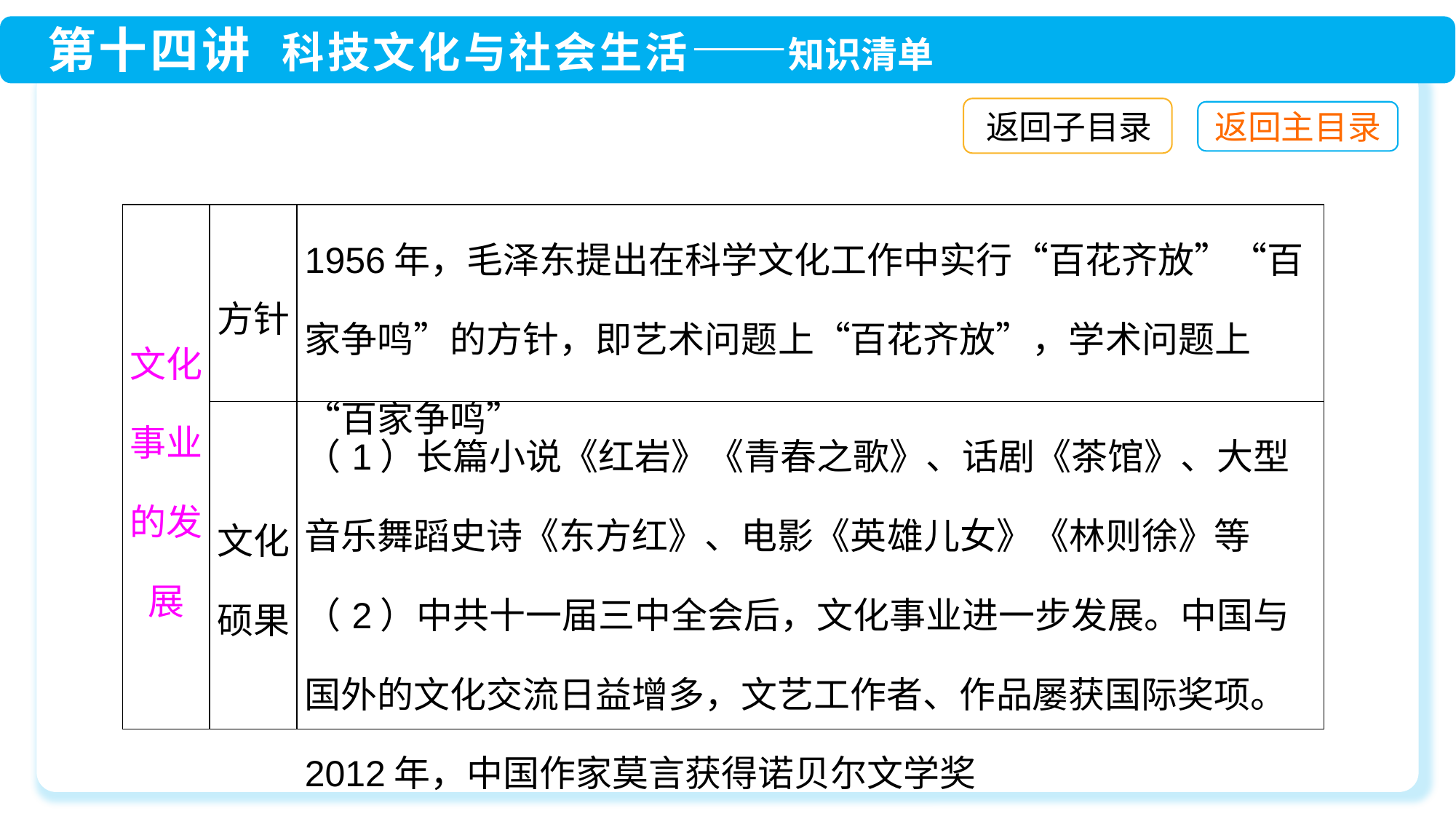

返回子目录
| 文化事业的发展 | 方针 | 1956年，毛泽东提出在科学文化工作中实行“百花齐放”“百家争鸣”的方针，即艺术问题上“百花齐放”，学术问题上“百家争鸣” |
| --- | --- | --- |
|  | 文化硕果 | （1）长篇小说《红岩》《青春之歌》、话剧《茶馆》、大型音乐舞蹈史诗《东方红》、电影《英雄儿女》《林则徐》等 （2）中共十一届三中全会后，文化事业进一步发展。中国与国外的文化交流日益增多，文艺工作者、作品屡获国际奖项。2012年，中国作家莫言获得诺贝尔文学奖 |